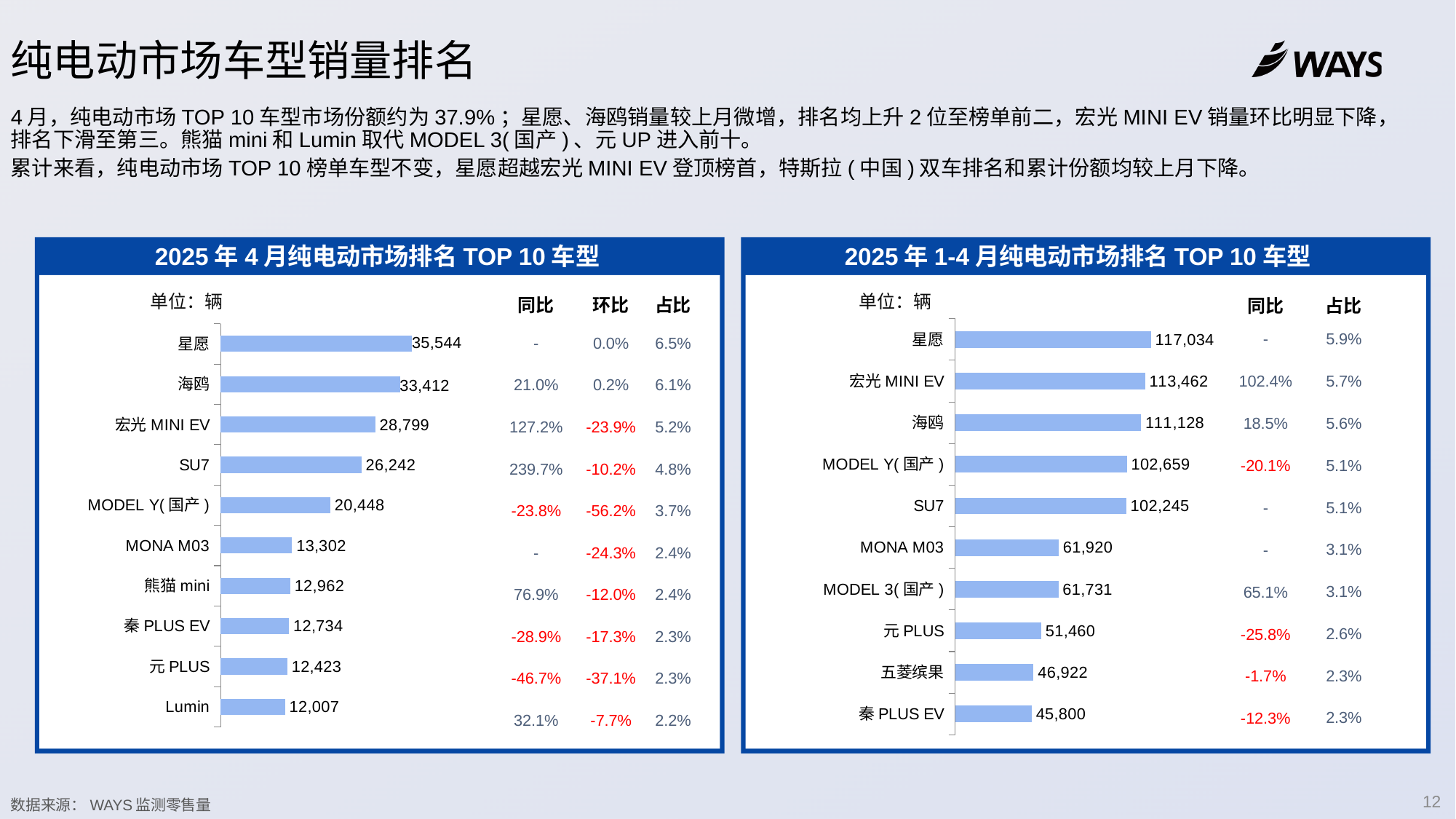

纯电动市场车型销量排名
4月，纯电动市场TOP 10车型市场份额约为37.9%；星愿、海鸥销量较上月微增，排名均上升2位至榜单前二，宏光MINI EV销量环比明显下降，排名下滑至第三。熊猫mini和Lumin取代MODEL 3(国产)、元UP进入前十。
累计来看，纯电动市场TOP 10榜单车型不变，星愿超越宏光MINI EV登顶榜首，特斯拉(中国)双车排名和累计份额均较上月下降。
2025年4月纯电动市场排名TOP 10车型
2025年1-4月纯电动市场排名TOP 10车型

单位：辆
| 同比 | 环比 | 占比 |
| --- | --- | --- |
| - | 0.0% | 6.5% |
| 21.0% | 0.2% | 6.1% |
| 127.2% | -23.9% | 5.2% |
| 239.7% | -10.2% | 4.8% |
| -23.8% | -56.2% | 3.7% |
| - | -24.3% | 2.4% |
| 76.9% | -12.0% | 2.4% |
| -28.9% | -17.3% | 2.3% |
| -46.7% | -37.1% | 2.3% |
| 32.1% | -7.7% | 2.2% |
单位：辆
| 同比 | 占比 |
| --- | --- |
| - | 5.9% |
| 102.4% | 5.7% |
| 18.5% | 5.6% |
| -20.1% | 5.1% |
| - | 5.1% |
| - | 3.1% |
| 65.1% | 3.1% |
| -25.8% | 2.6% |
| -1.7% | 2.3% |
| -12.3% | 2.3% |

### Chart

| Category | 累计 |
|---|---|
| 星愿 | 117034.0 |
| 宏光MINI EV | 113462.0 |
| 海鸥 | 111128.0 |
| MODEL Y(国产) | 102659.0 |
| SU7 | 102245.0 |
| MONA M03 | 61920.0 |
| MODEL 3(国产) | 61731.0 |
| 元PLUS | 51460.0 |
| 五菱缤果 | 46922.0 |
| 秦PLUS EV | 45800.0 |

### Chart

| Category | 单月 |
|---|---|
| 星愿 | 35544.0 |
| 海鸥 | 33412.0 |
| 宏光MINI EV | 28799.0 |
| SU7 | 26242.0 |
| MODEL Y(国产) | 20448.0 |
| MONA M03 | 13302.0 |
| 熊猫mini | 12962.0 |
| 秦PLUS EV | 12734.0 |
| 元PLUS | 12423.0 |
| Lumin | 12007.0 |
数据来源：WAYS监测零售量
12